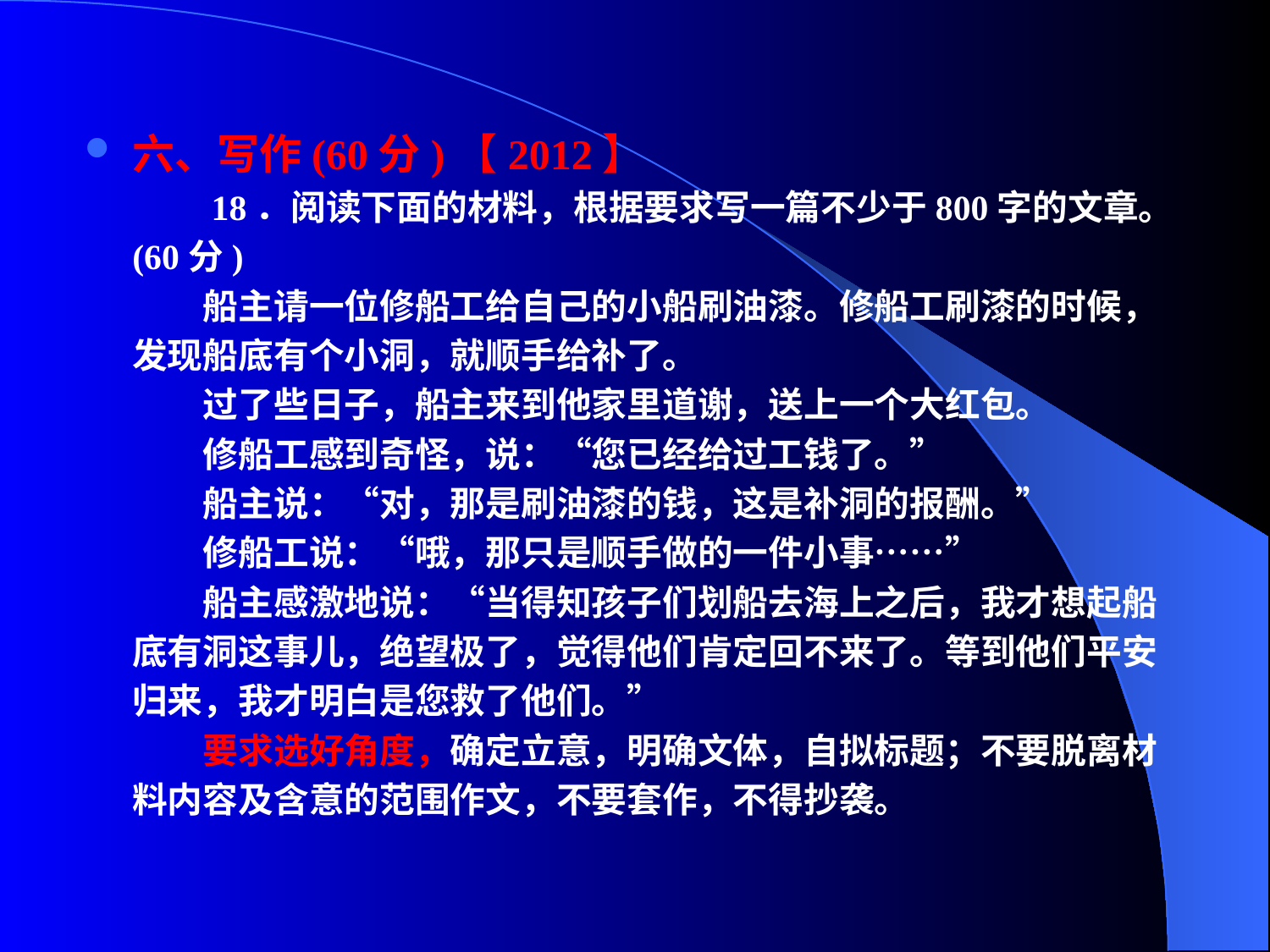

六、写作(60分)【2012】
　　18．阅读下面的材料，根据要求写一篇不少于800字的文章。(60分)
　　船主请一位修船工给自己的小船刷油漆。修船工刷漆的时候，发现船底有个小洞，就顺手给补了。
　　过了些日子，船主来到他家里道谢，送上一个大红包。
　　修船工感到奇怪，说：“您已经给过工钱了。”
　　船主说：“对，那是刷油漆的钱，这是补洞的报酬。”
　　修船工说：“哦，那只是顺手做的一件小事……”
　　船主感激地说：“当得知孩子们划船去海上之后，我才想起船底有洞这事儿，绝望极了，觉得他们肯定回不来了。等到他们平安归来，我才明白是您救了他们。”
　　要求选好角度，确定立意，明确文体，自拟标题；不要脱离材料内容及含意的范围作文，不要套作，不得抄袭。